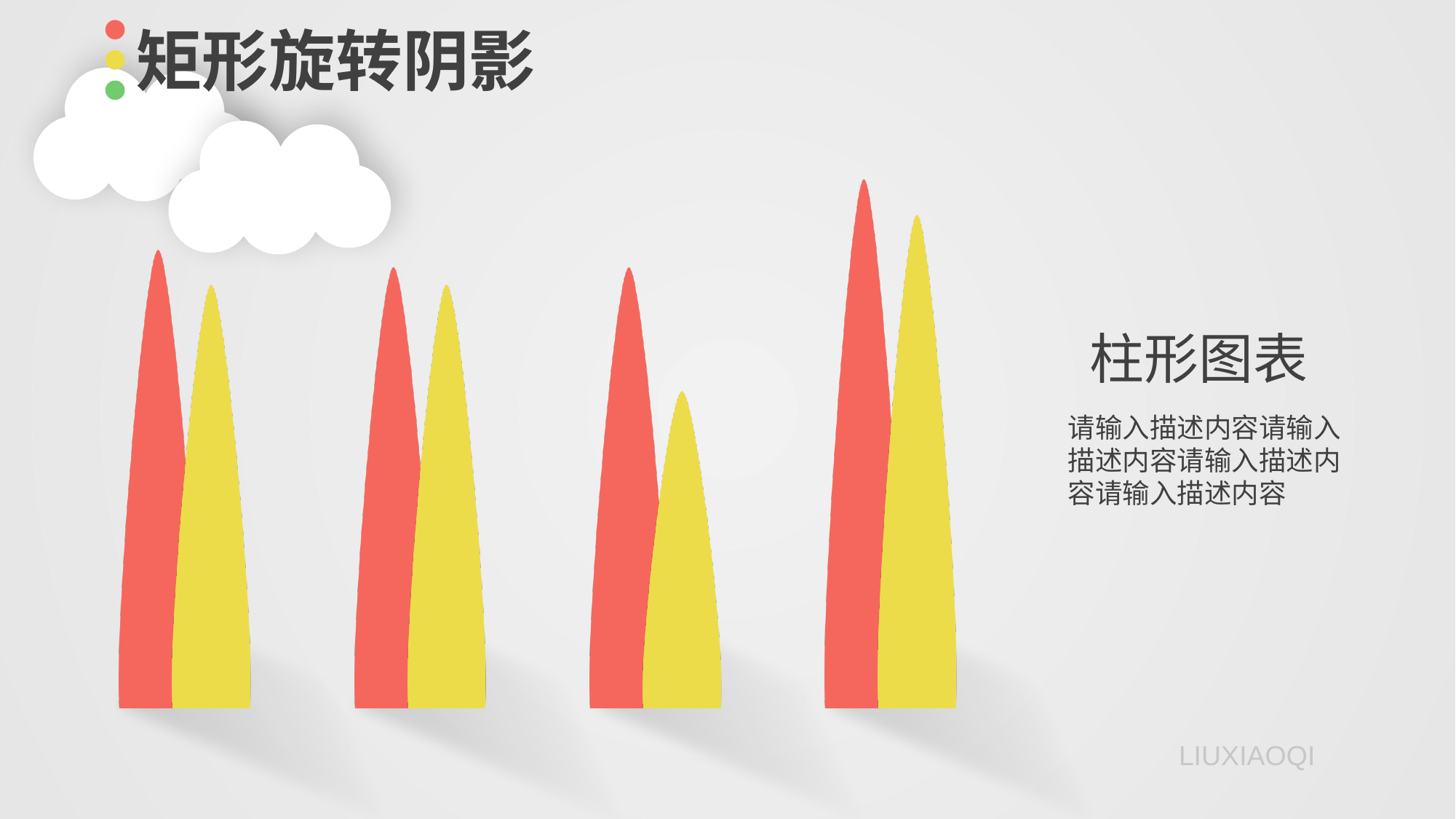

矩形旋转阴影

### Chart

| Category | 系列 1 | 系列 2 |
|---|---|---|
| 类别 1 | 2.6 | 2.4 |
| 类别 2 | 2.5 | 2.4 |
| 类别 3 | 2.5 | 1.8 |
| 类别 4 | 3.0 | 2.8 |

柱形图表
请输入描述内容请输入描述内容请输入描述内容请输入描述内容

LIUXIAOQI